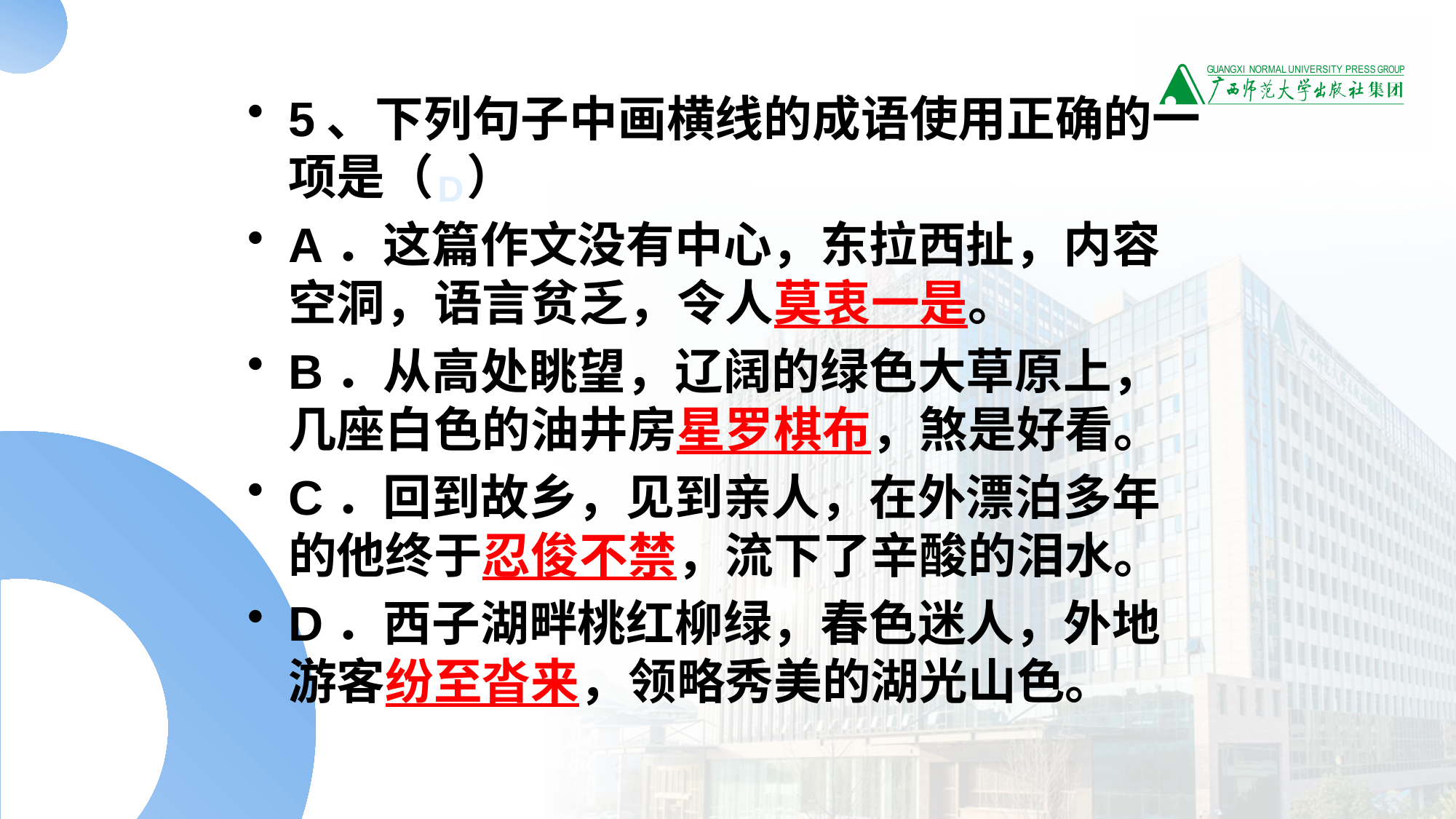

#
5、下列句子中画横线的成语使用正确的一项是（   ）
A．这篇作文没有中心，东拉西扯，内容空洞，语言贫乏，令人莫衷一是。
B．从高处眺望，辽阔的绿色大草原上，几座白色的油井房星罗棋布，煞是好看。
C．回到故乡，见到亲人，在外漂泊多年的他终于忍俊不禁，流下了辛酸的泪水。
D．西子湖畔桃红柳绿，春色迷人，外地游客纷至沓来，领略秀美的湖光山色。

D